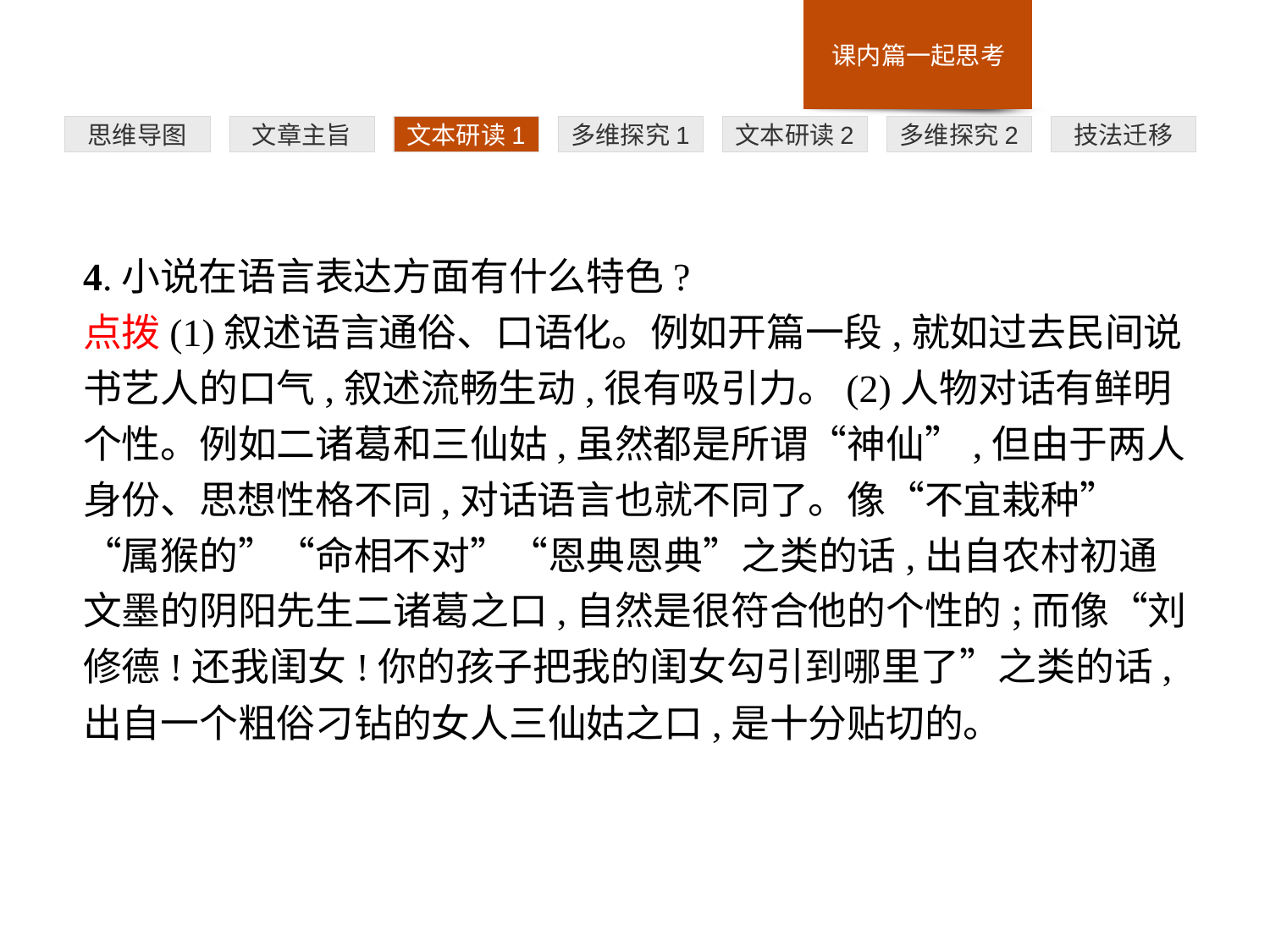

多维探究1
思维导图
文章主旨
文本研读1
文本研读2
多维探究2
技法迁移
4.小说在语言表达方面有什么特色?
点拨(1)叙述语言通俗、口语化。例如开篇一段,就如过去民间说书艺人的口气,叙述流畅生动,很有吸引力。(2)人物对话有鲜明个性。例如二诸葛和三仙姑,虽然都是所谓“神仙”,但由于两人身份、思想性格不同,对话语言也就不同了。像“不宜栽种”“属猴的”“命相不对”“恩典恩典”之类的话,出自农村初通文墨的阴阳先生二诸葛之口,自然是很符合他的个性的;而像“刘修德!还我闺女!你的孩子把我的闺女勾引到哪里了”之类的话,出自一个粗俗刁钻的女人三仙姑之口,是十分贴切的。